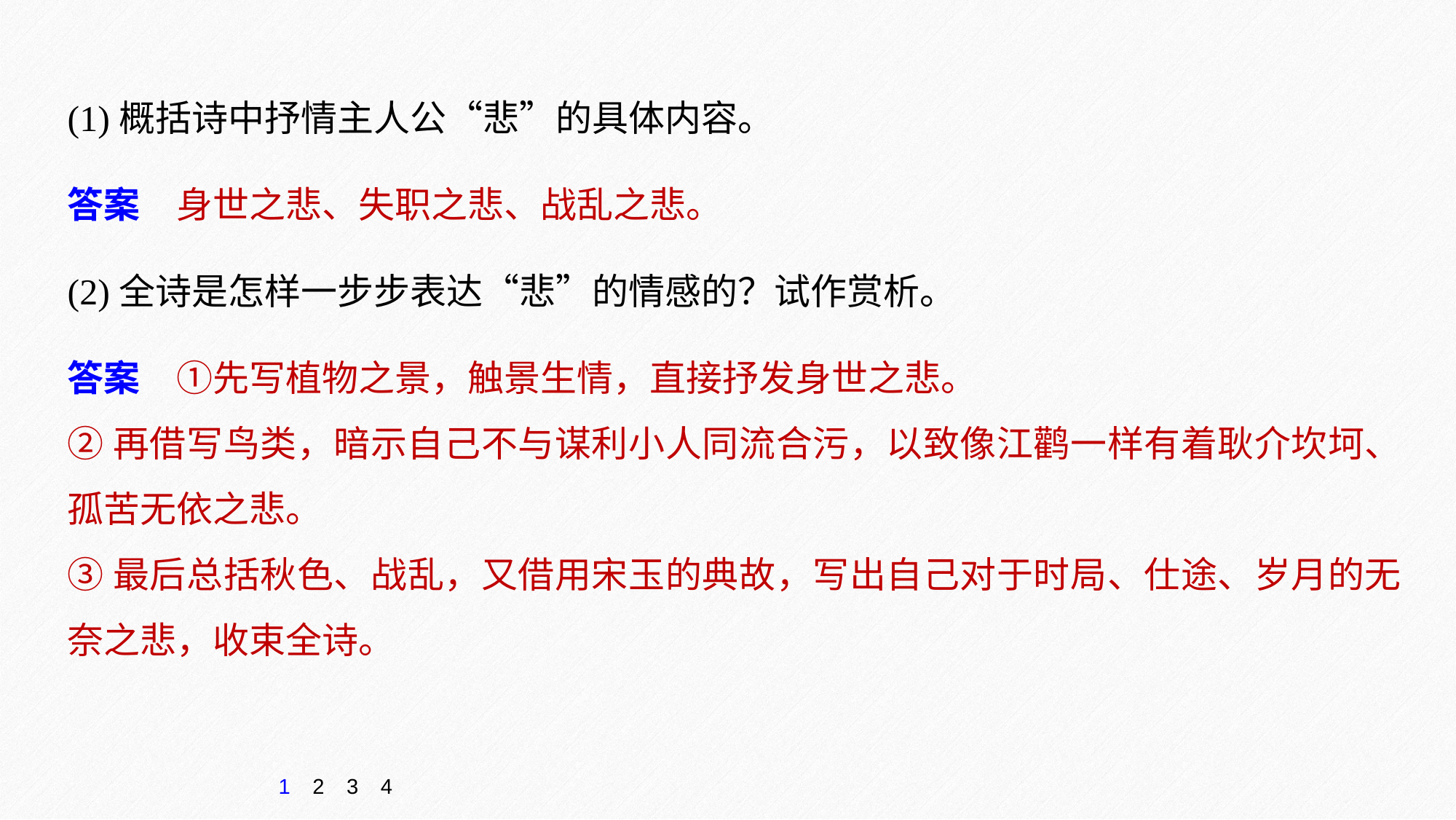

(1)概括诗中抒情主人公“悲”的具体内容。
答案　身世之悲、失职之悲、战乱之悲。
(2)全诗是怎样一步步表达“悲”的情感的？试作赏析。
答案　①先写植物之景，触景生情，直接抒发身世之悲。
②再借写鸟类，暗示自己不与谋利小人同流合污，以致像江鹳一样有着耿介坎坷、孤苦无依之悲。
③最后总括秋色、战乱，又借用宋玉的典故，写出自己对于时局、仕途、岁月的无奈之悲，收束全诗。
1
2
3
4